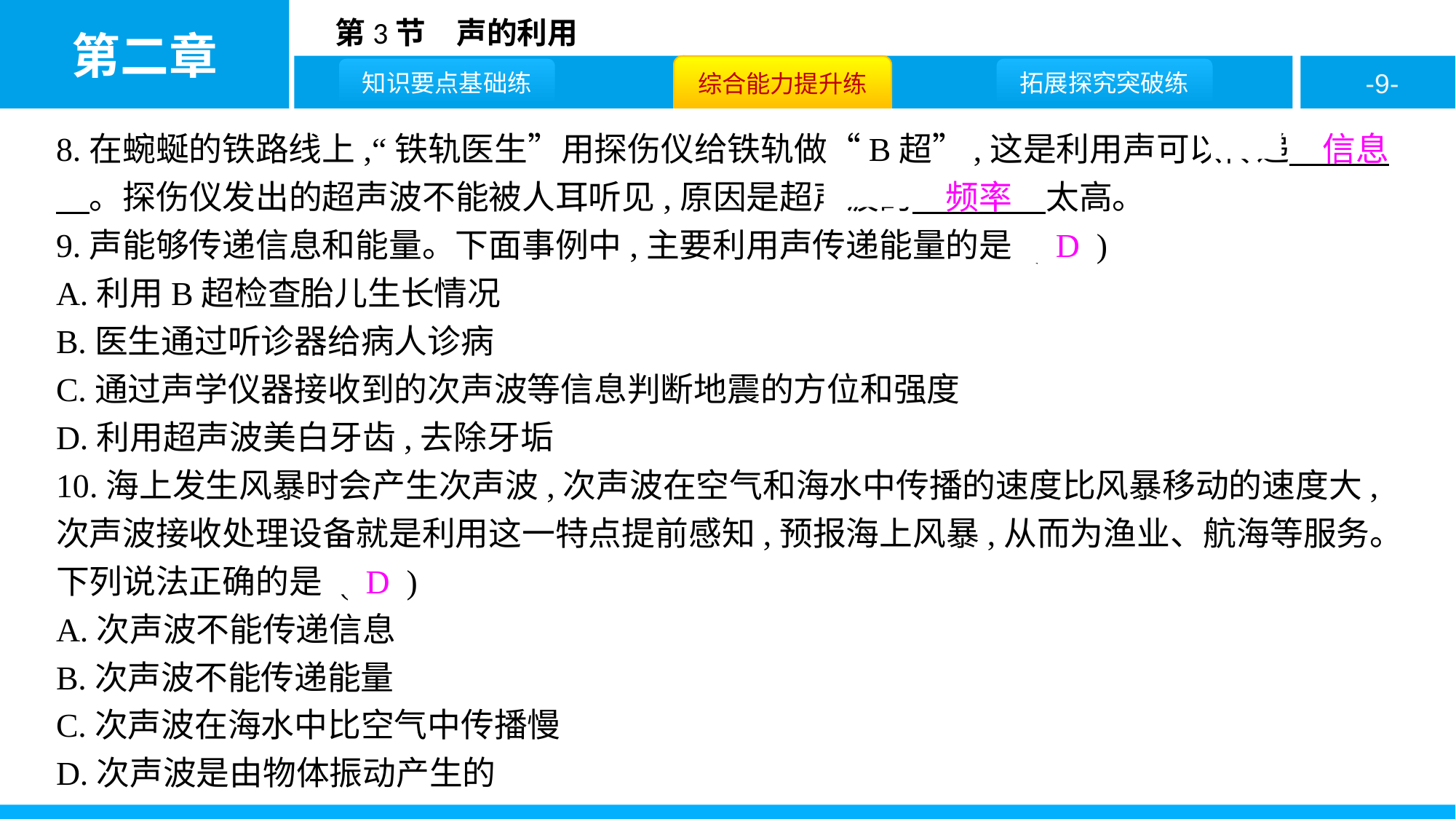

8.在蜿蜒的铁路线上,“铁轨医生”用探伤仪给铁轨做“B超”,这是利用声可以传递　信息　。探伤仪发出的超声波不能被人耳听见,原因是超声波的　频率　太高。
9.声能够传递信息和能量。下面事例中,主要利用声传递能量的是 (  D  )
A.利用B超检查胎儿生长情况
B.医生通过听诊器给病人诊病
C.通过声学仪器接收到的次声波等信息判断地震的方位和强度
D.利用超声波美白牙齿,去除牙垢
10.海上发生风暴时会产生次声波,次声波在空气和海水中传播的速度比风暴移动的速度大,次声波接收处理设备就是利用这一特点提前感知,预报海上风暴,从而为渔业、航海等服务。下列说法正确的是 (  D  )
A.次声波不能传递信息
B.次声波不能传递能量
C.次声波在海水中比空气中传播慢
D.次声波是由物体振动产生的